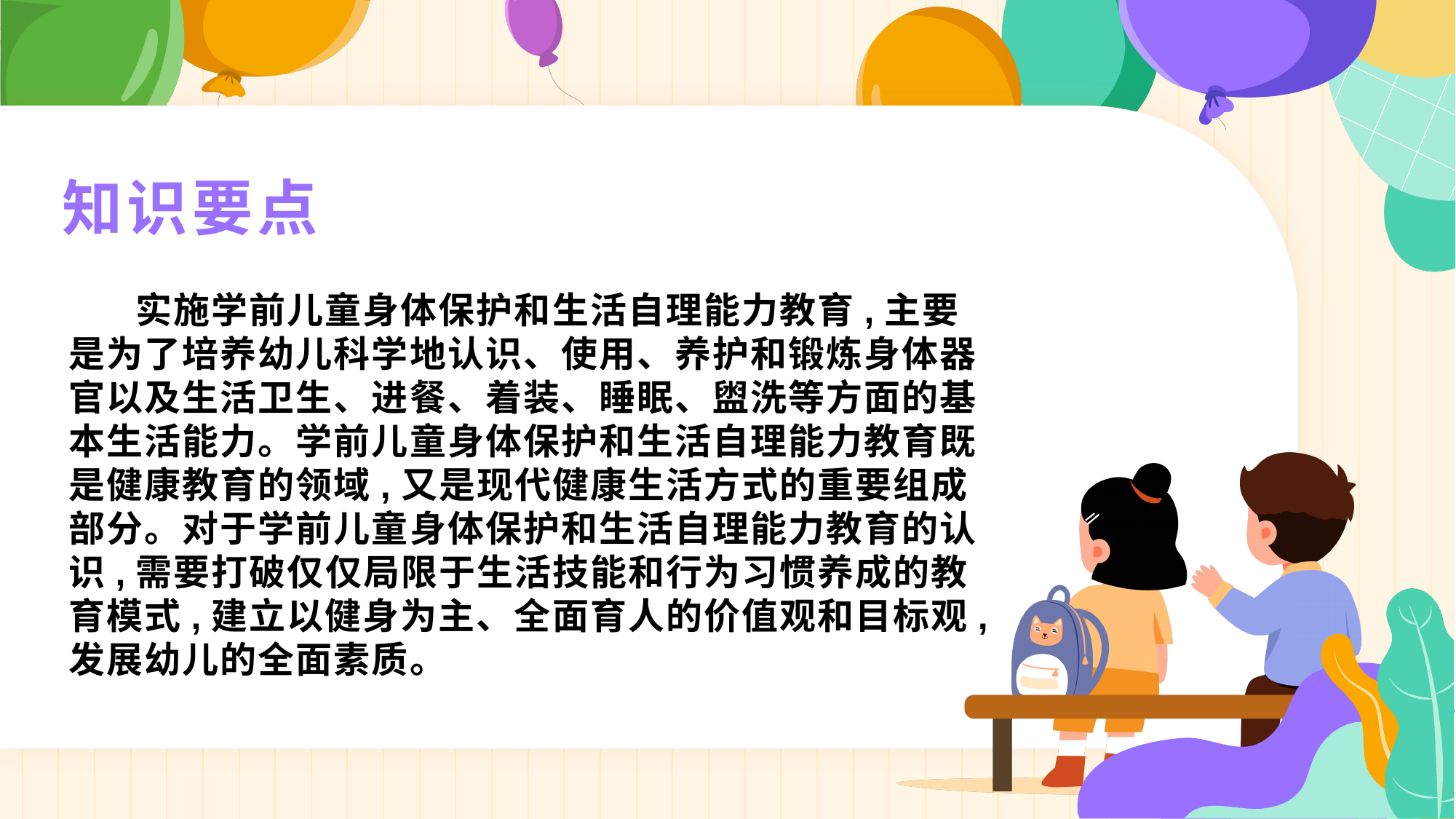

知识要点
      实施学前儿童身体保护和生活自理能力教育,主要是为了培养幼儿科学地认识、使用、养护和锻炼身体器官以及生活卫生、进餐、着装、睡眠、盥洗等方面的基本生活能力。学前儿童身体保护和生活自理能力教育既是健康教育的领域,又是现代健康生活方式的重要组成部分。对于学前儿童身体保护和生活自理能力教育的认识,需要打破仅仅局限于生活技能和行为习惯养成的教育模式,建立以健身为主、全面育人的价值观和目标观,发展幼儿的全面素质。